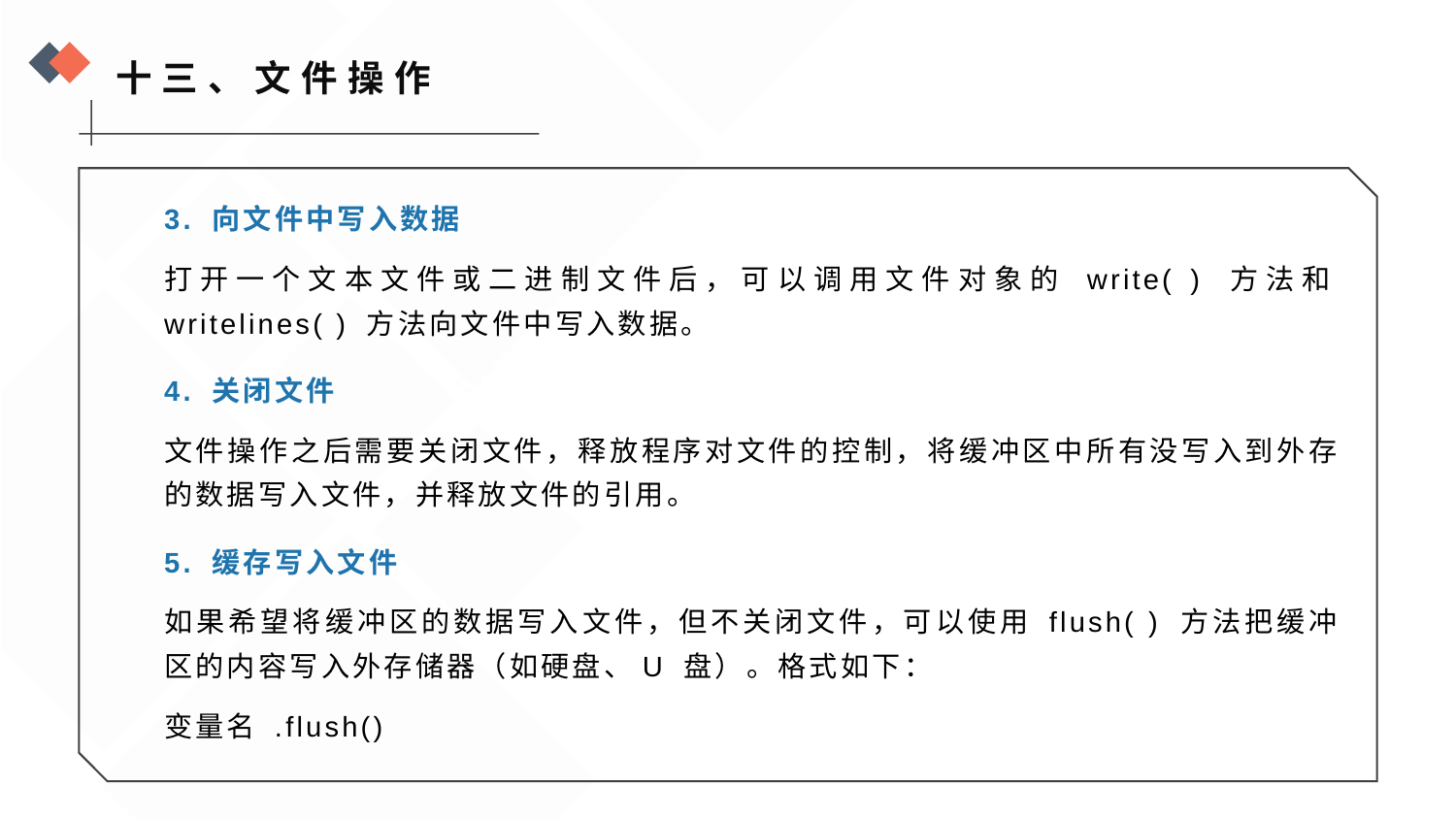

十三、文件操作

3. 向文件中写入数据
打开一个文本文件或二进制文件后，可以调用文件对象的 write( ) 方法和writelines( ) 方法向文件中写入数据。
4. 关闭文件
文件操作之后需要关闭文件，释放程序对文件的控制，将缓冲区中所有没写入到外存的数据写入文件，并释放文件的引用。
5. 缓存写入文件
如果希望将缓冲区的数据写入文件，但不关闭文件，可以使用 flush( ) 方法把缓冲区的内容写入外存储器（如硬盘、U 盘）。格式如下：
变量名 .flush()